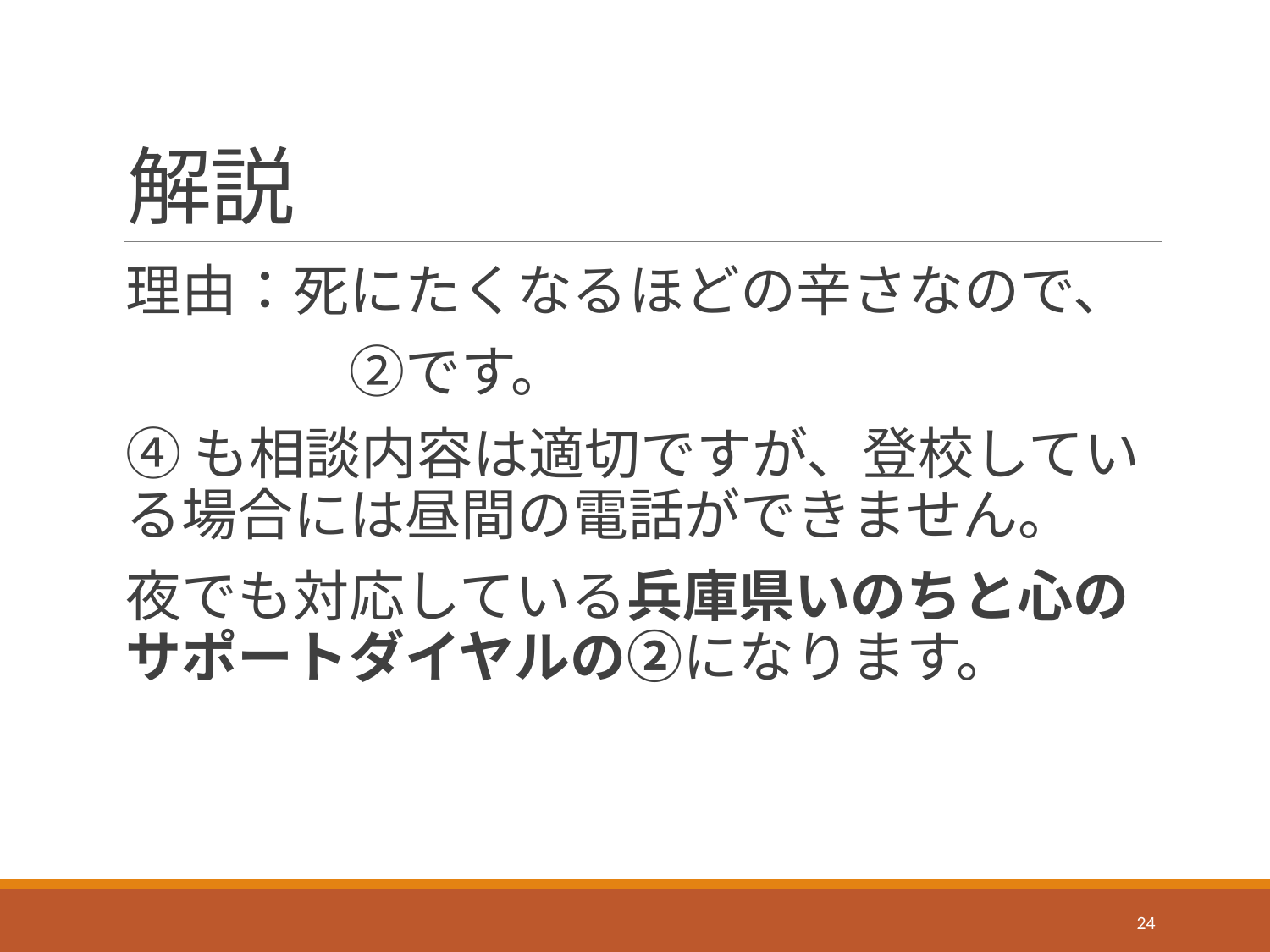

# 解説
理由：死にたくなるほどの辛さなので、
　　　　②です。
④も相談内容は適切ですが、登校している場合には昼間の電話ができません。
夜でも対応している兵庫県いのちと心のサポートダイヤルの②になります。
24